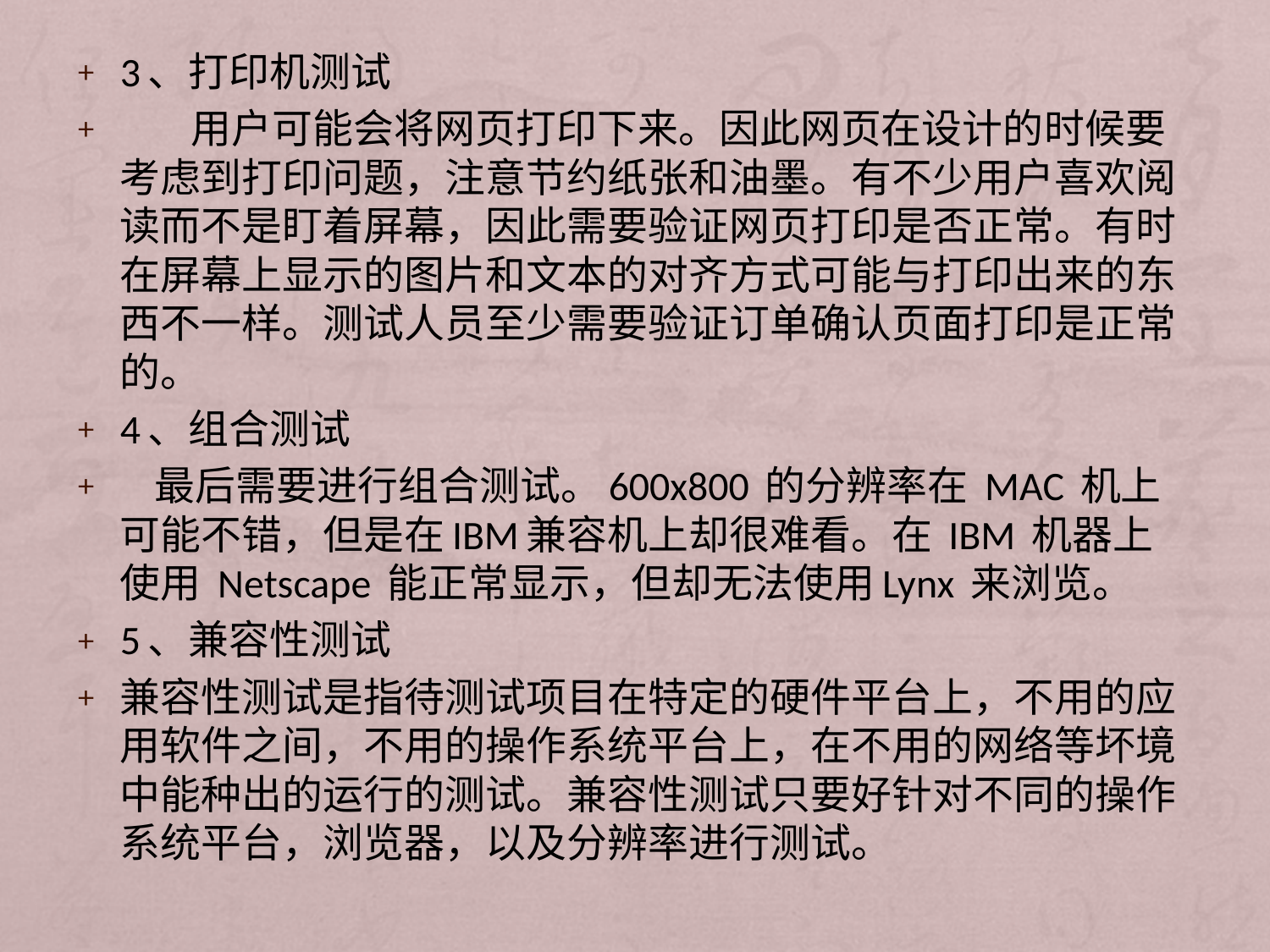

3、打印机测试
       用户可能会将网页打印下来。因此网页在设计的时候要考虑到打印问题，注意节约纸张和油墨。有不少用户喜欢阅读而不是盯着屏幕，因此需要验证网页打印是否正常。有时在屏幕上显示的图片和文本的对齐方式可能与打印出来的东西不一样。测试人员至少需要验证订单确认页面打印是正常的。
4、组合测试
   最后需要进行组合测试。600x800 的分辨率在 MAC 机上可能不错，但是在IBM兼容机上却很难看。在 IBM 机器上使用 Netscape 能正常显示，但却无法使用Lynx 来浏览。
5、兼容性测试
兼容性测试是指待测试项目在特定的硬件平台上，不用的应用软件之间，不用的操作系统平台上，在不用的网络等坏境中能种出的运行的测试。兼容性测试只要好针对不同的操作系统平台，浏览器，以及分辨率进行测试。